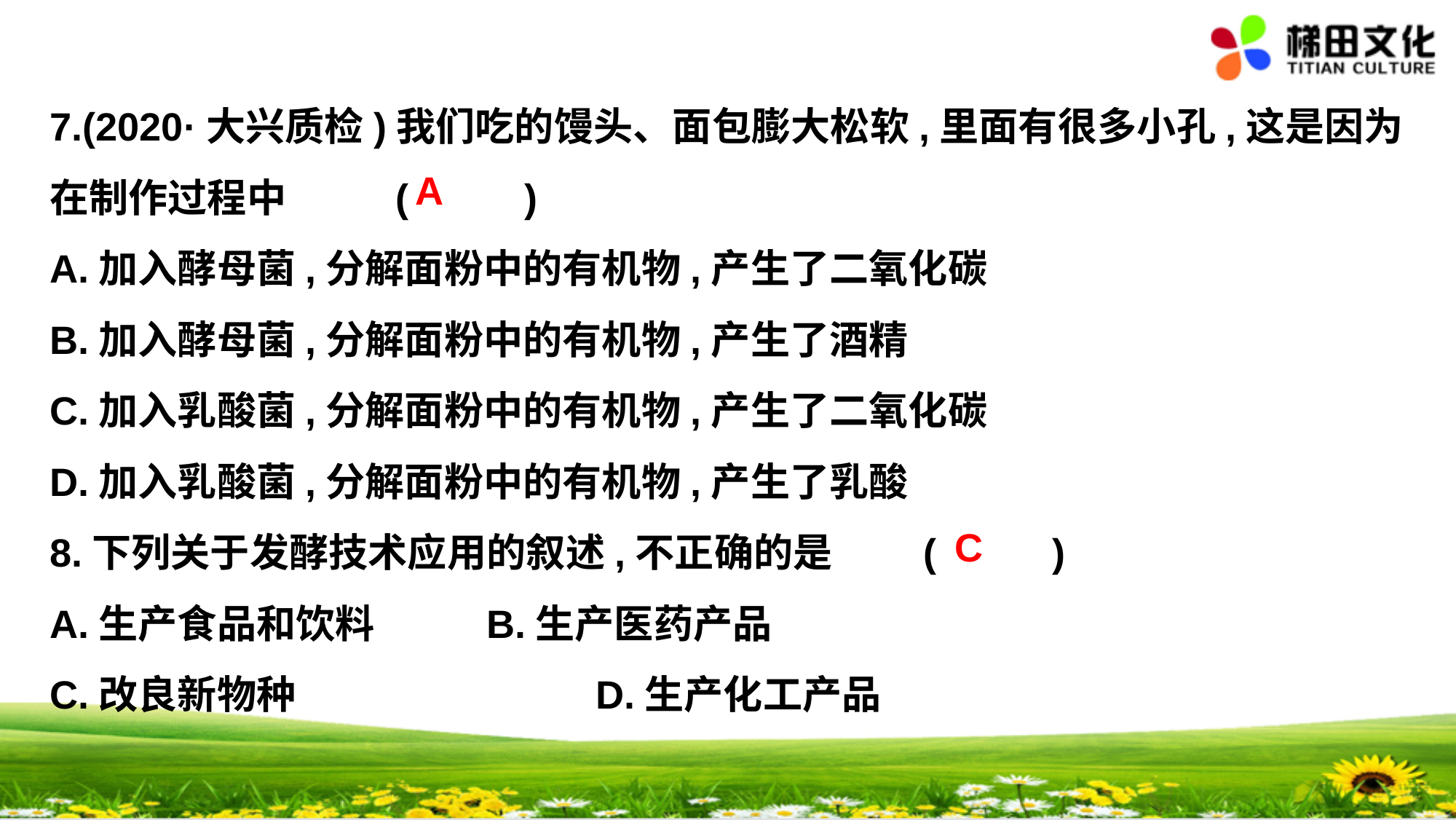

7.(2020·大兴质检)我们吃的馒头、面包膨大松软,里面有很多小孔,这是因为
在制作过程中	 (　  　)
A.加入酵母菌,分解面粉中的有机物,产生了二氧化碳
B.加入酵母菌,分解面粉中的有机物,产生了酒精
C.加入乳酸菌,分解面粉中的有机物,产生了二氧化碳
D.加入乳酸菌,分解面粉中的有机物,产生了乳酸
8.下列关于发酵技术应用的叙述,不正确的是	(　  　)
A.生产食品和饮料		B.生产医药产品
C.改良新物种			D.生产化工产品
A
C